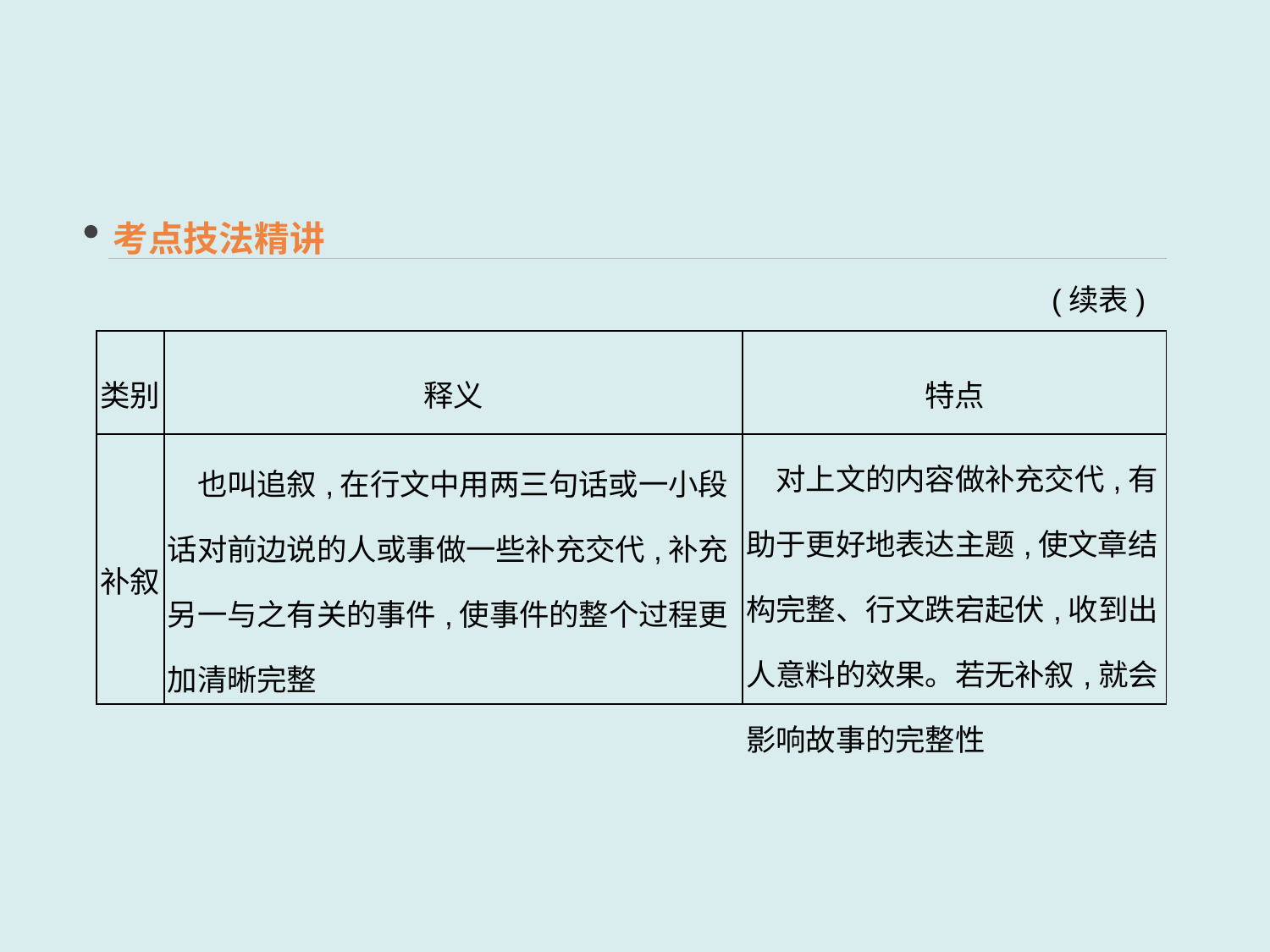

考点技法精讲

(续表)
| 类别 | 释义 | 特点 |
| --- | --- | --- |
| 补叙 | 也叫追叙,在行文中用两三句话或一小段话对前边说的人或事做一些补充交代,补充另一与之有关的事件,使事件的整个过程更加清晰完整 | 对上文的内容做补充交代,有助于更好地表达主题,使文章结构完整、行文跌宕起伏,收到出人意料的效果。若无补叙,就会影响故事的完整性 |